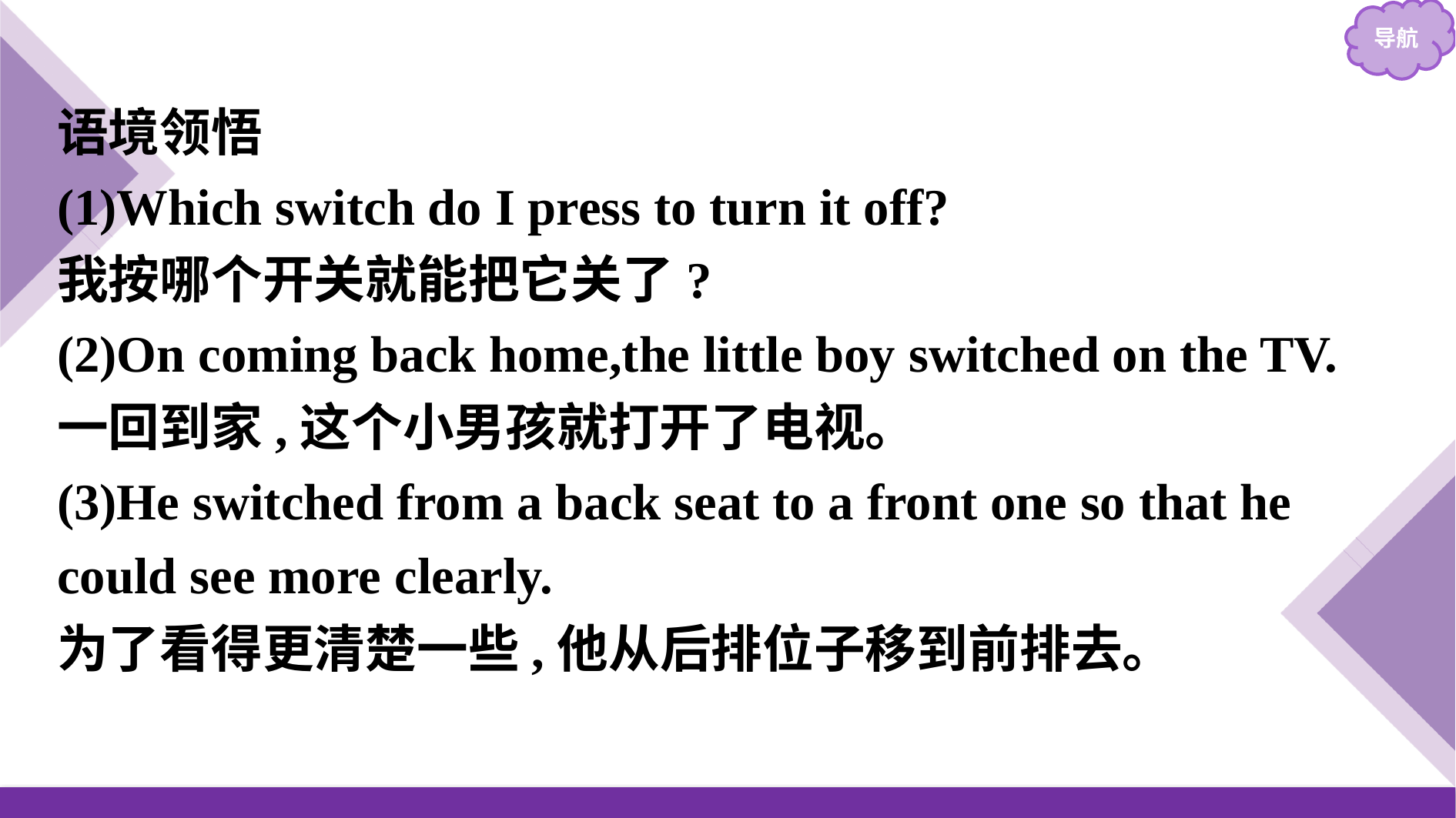

语境领悟
(1)Which switch do I press to turn it off?
我按哪个开关就能把它关了?
(2)On coming back home,the little boy switched on the TV.
一回到家,这个小男孩就打开了电视。
(3)He switched from a back seat to a front one so that he could see more clearly.
为了看得更清楚一些,他从后排位子移到前排去。